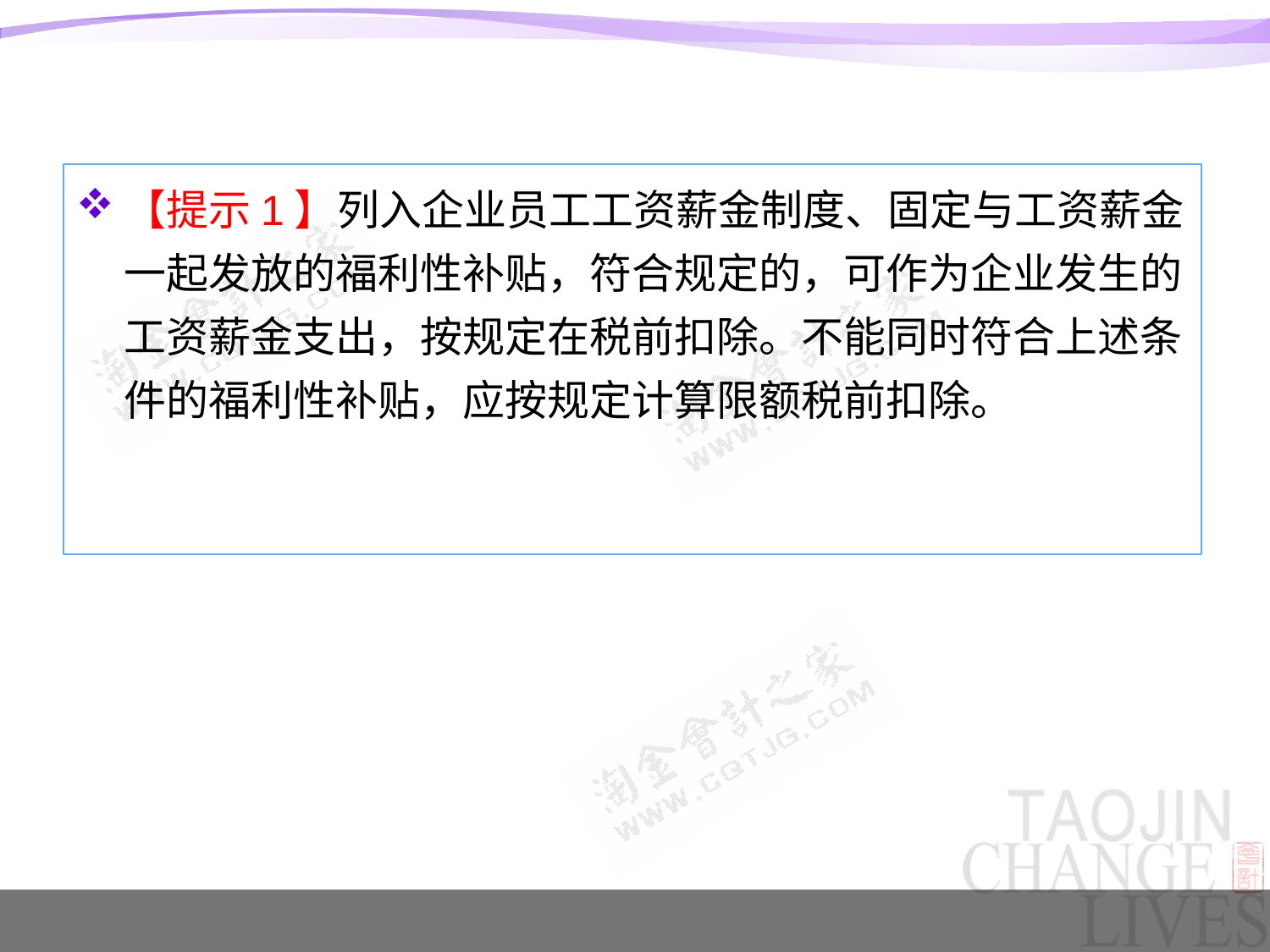

【提示1】列入企业员工工资薪金制度、固定与工资薪金一起发放的福利性补贴，符合规定的，可作为企业发生的工资薪金支出，按规定在税前扣除。不能同时符合上述条件的福利性补贴，应按规定计算限额税前扣除。